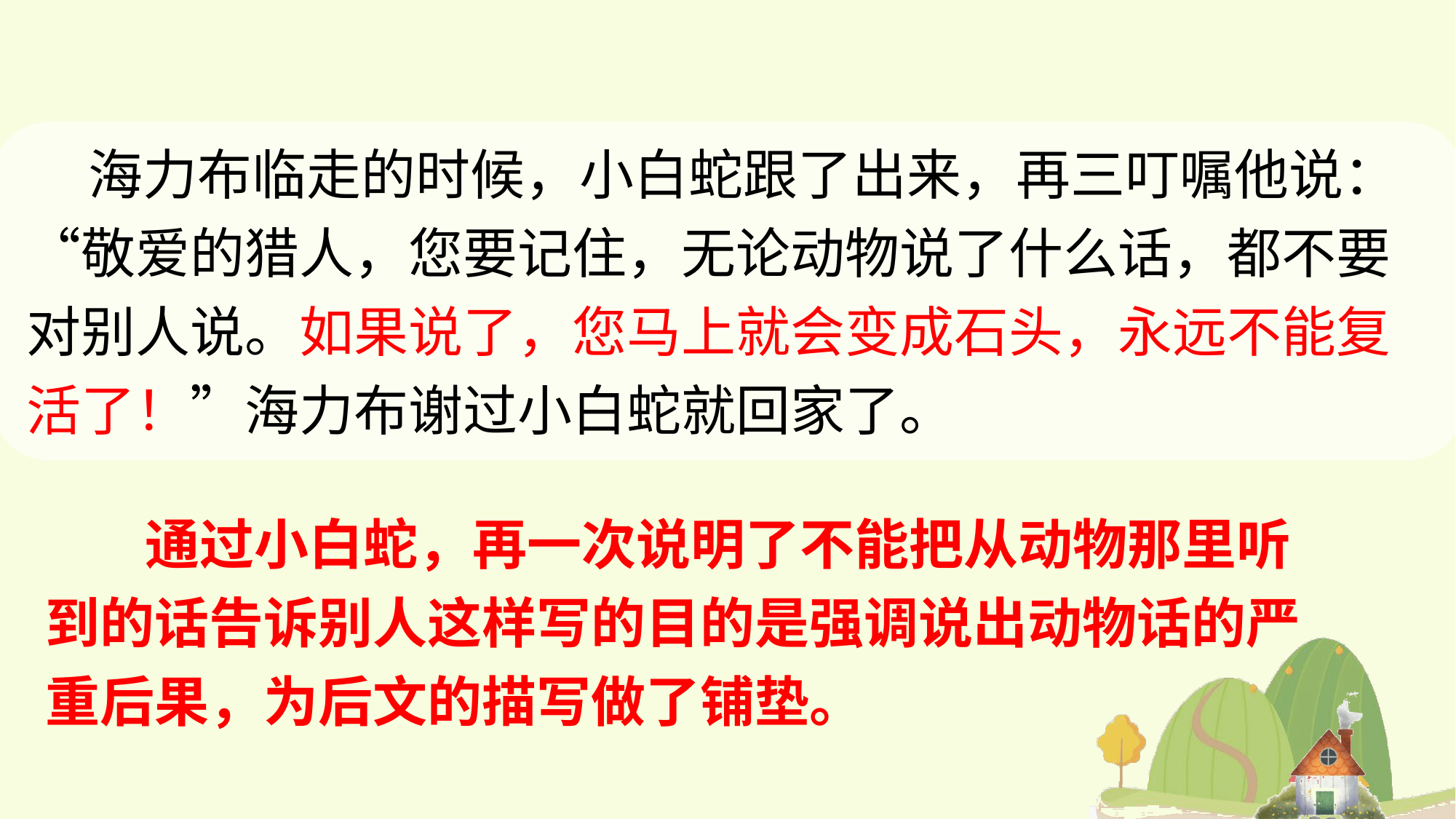

海力布临走的时候，小白蛇跟了出来，再三叮嘱他说：“敬爱的猎人，您要记住，无论动物说了什么话，都不要对别人说。如果说了，您马上就会变成石头，永远不能复活了！”海力布谢过小白蛇就回家了。
       通过小白蛇，再一次说明了不能把从动物那里听
到的话告诉别人这样写的目的是强调说出动物话的严
重后果，为后文的描写做了铺垫。